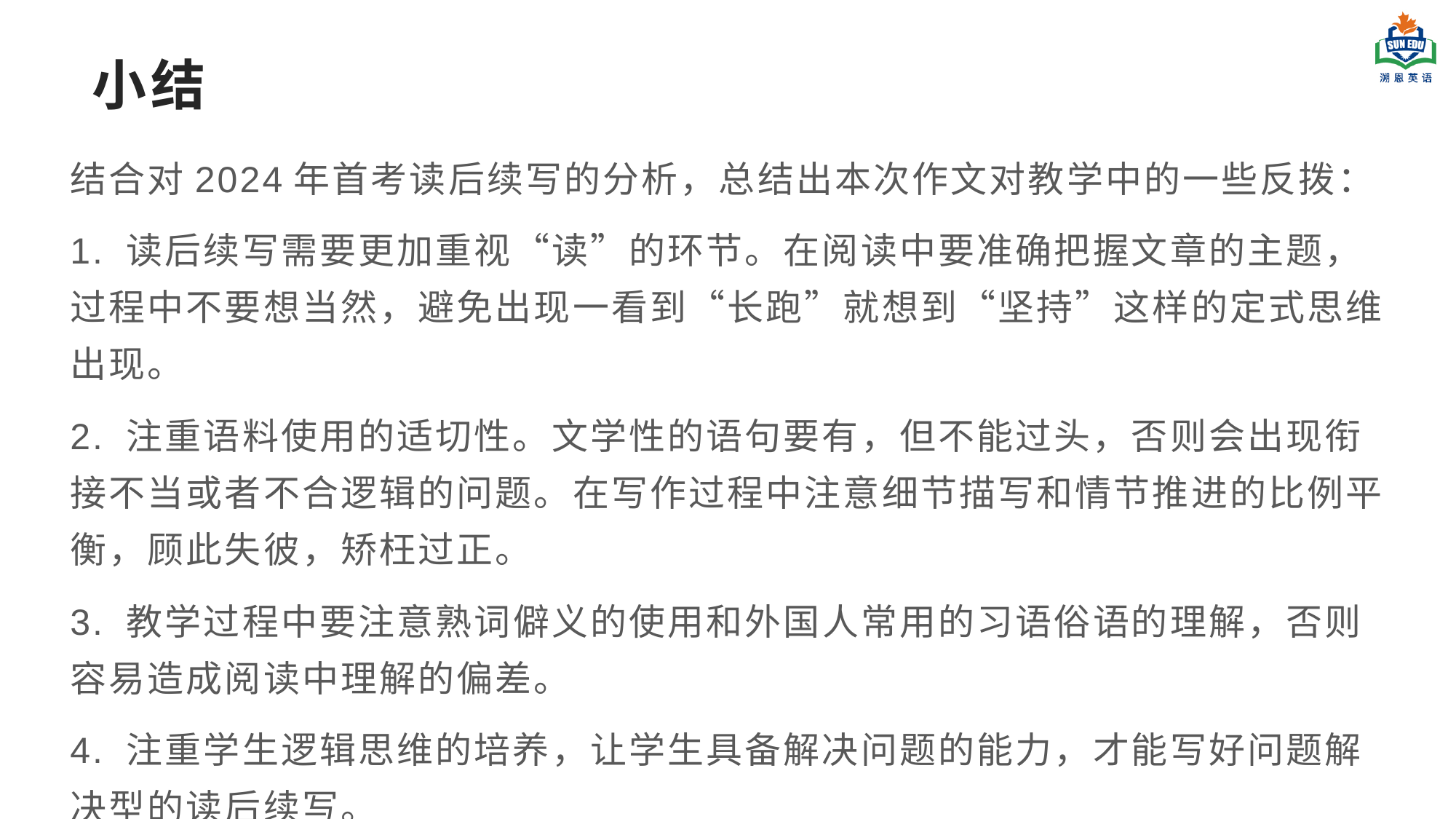

# 小结
结合对2024年首考读后续写的分析，总结出本次作文对教学中的一些反拨：
1. 读后续写需要更加重视“读”的环节。在阅读中要准确把握文章的主题， 过程中不要想当然，避免出现一看到“长跑”就想到“坚持”这样的定式思维出现。
2. 注重语料使用的适切性。文学性的语句要有，但不能过头，否则会出现衔接不当或者不合逻辑的问题。在写作过程中注意细节描写和情节推进的比例平衡，顾此失彼，矫枉过正。
3. 教学过程中要注意熟词僻义的使用和外国人常用的习语俗语的理解，否则容易造成阅读中理解的偏差。
4. 注重学生逻辑思维的培养，让学生具备解决问题的能力，才能写好问题解决型的读后续写。